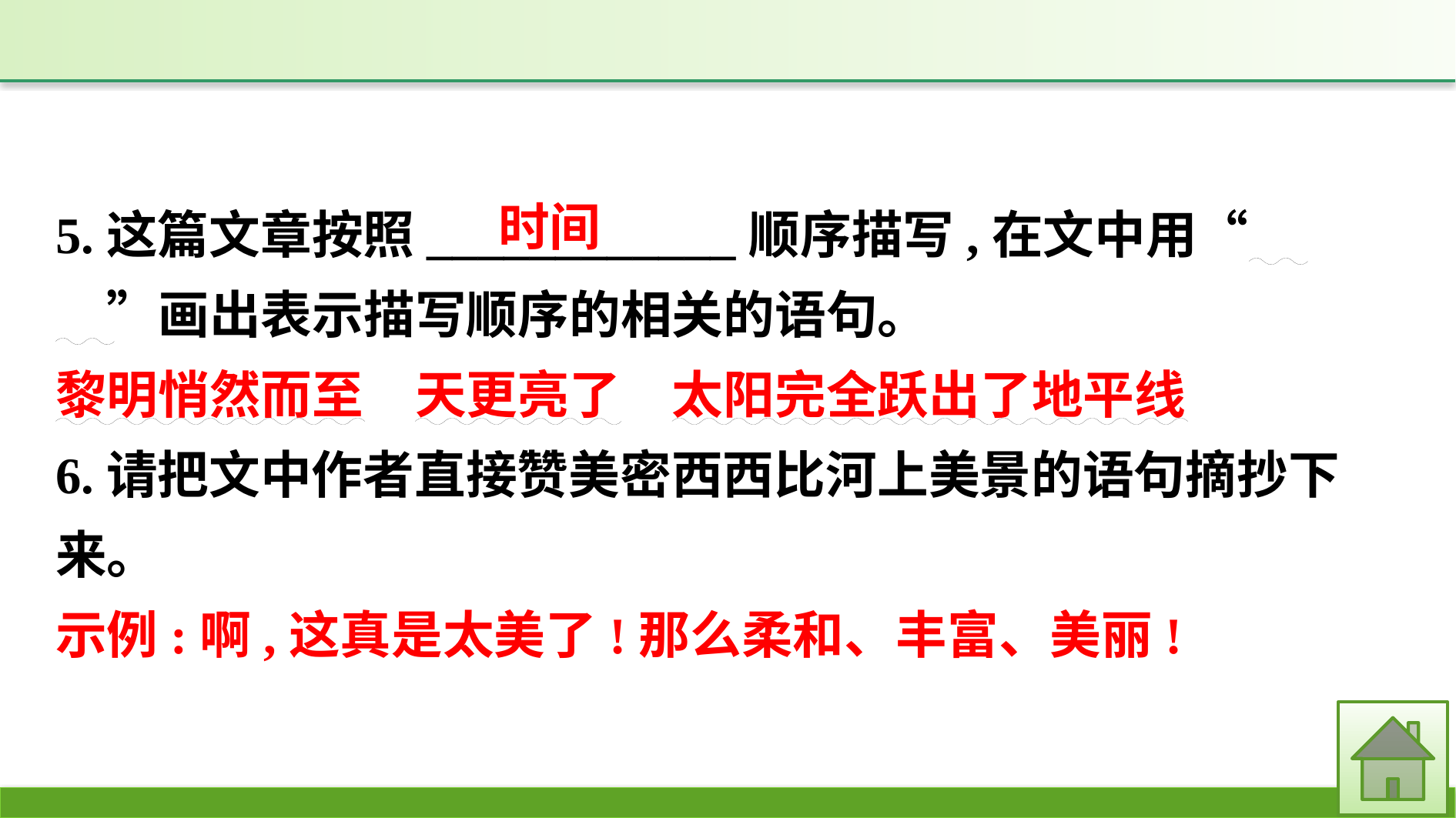

5.这篇文章按照____________顺序描写,在文中用“　　”画出表示描写顺序的相关的语句。
黎明悄然而至　天更亮了　太阳完全跃出了地平线
6.请把文中作者直接赞美密西西比河上美景的语句摘抄下来。
示例:啊,这真是太美了!那么柔和、丰富、美丽!
时间